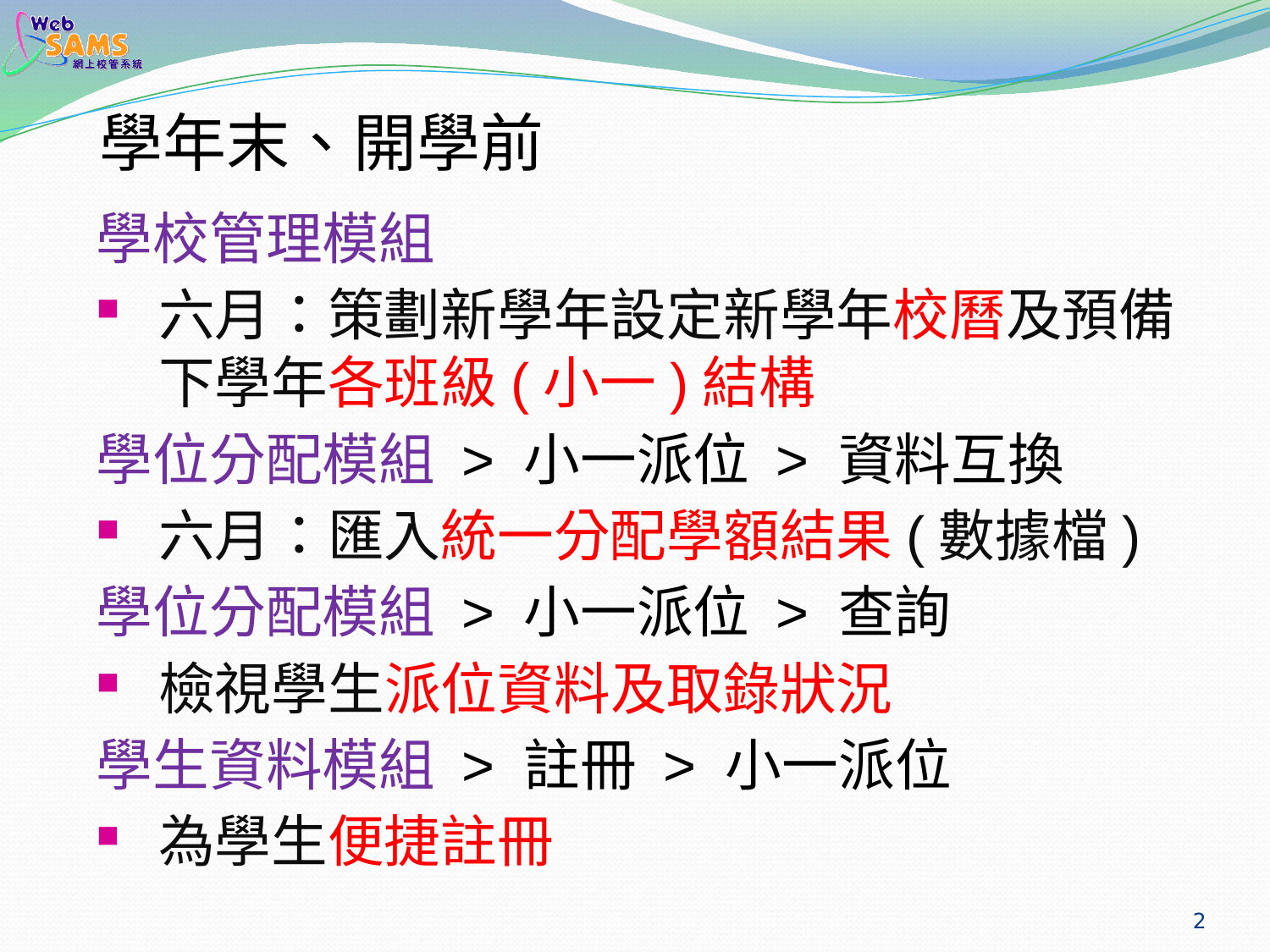

2
學年末、開學前
學校管理模組
六月：策劃新學年設定新學年校曆及預備下學年各班級(小一)結構
學位分配模組 > 小一派位 > 資料互換
六月：匯入統一分配學額結果(數據檔)
學位分配模組 > 小一派位 > 查詢
檢視學生派位資料及取錄狀況
學生資料模組 > 註冊 > 小一派位
為學生便捷註冊